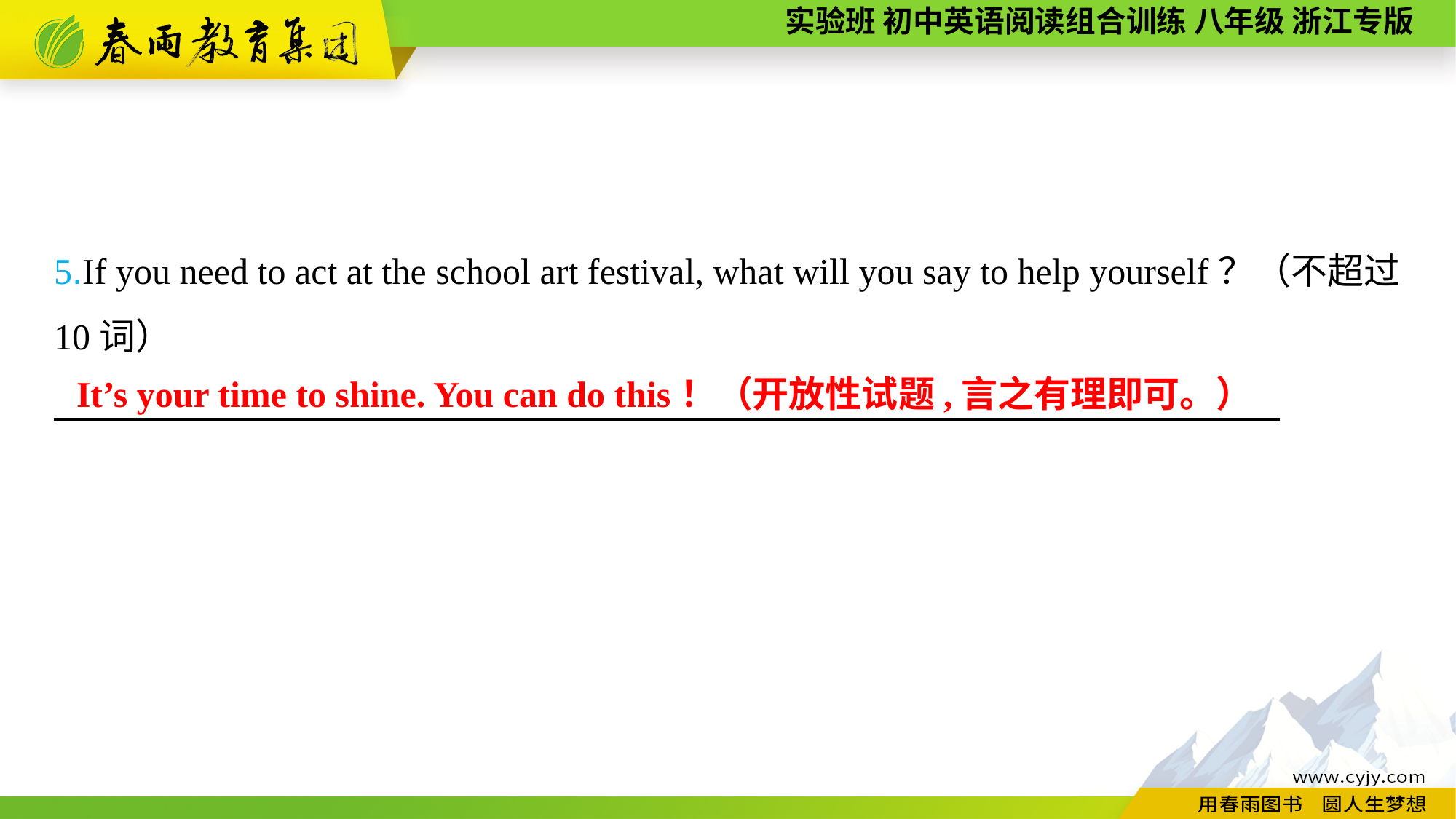

5.If you need to act at the school art festival, what will you say to help yourself？（不超过10词）
　　　　                                                                                                                           　　.
It’s your time to shine. You can do this！（开放性试题,言之有理即可。）